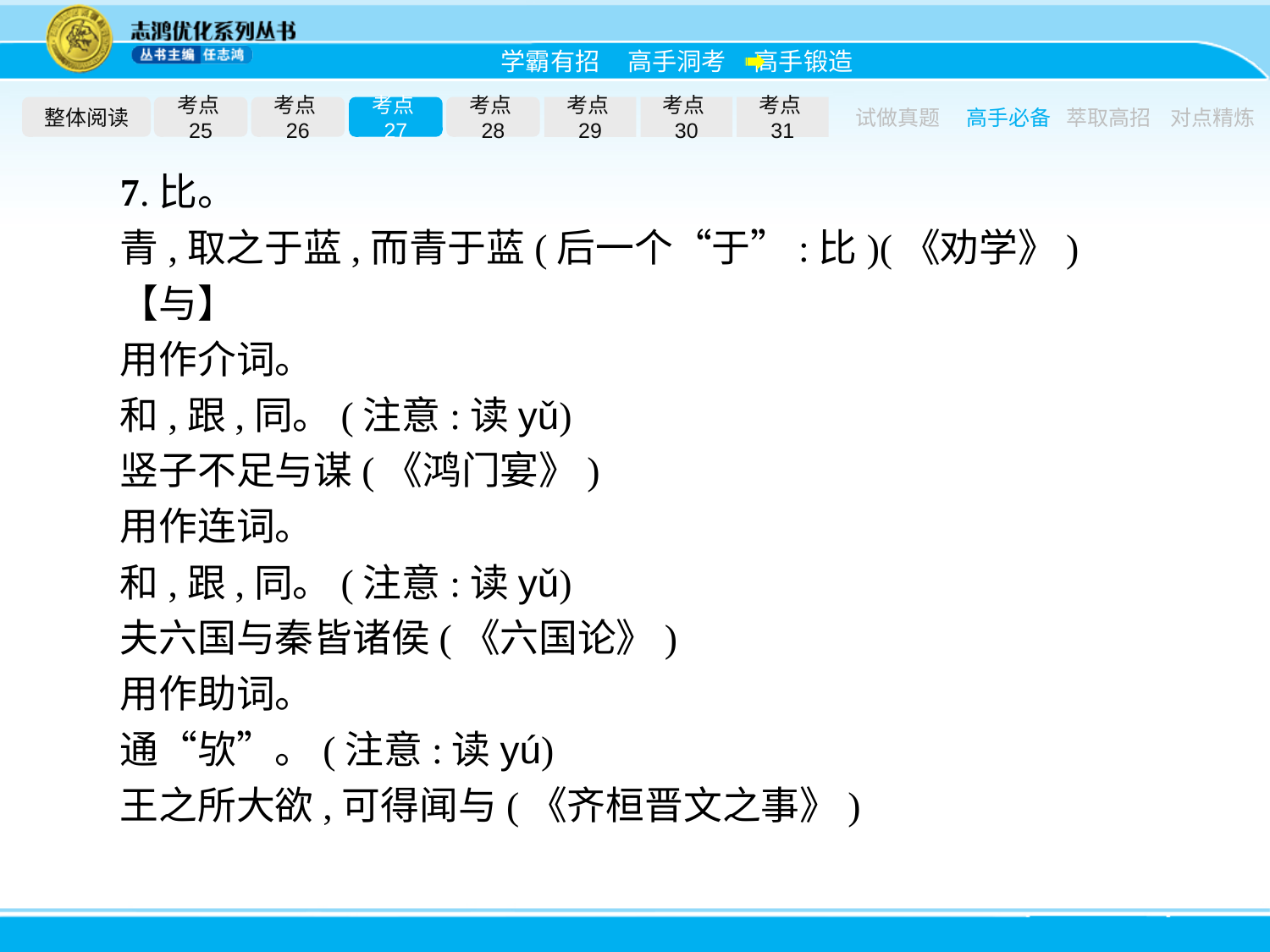

整体阅读
考点25
考点26
考点27
考点28
考点29
考点30
考点31
试做真题
高手必备
萃取高招
对点精炼
7.比。
青,取之于蓝,而青于蓝(后一个“于”:比)(《劝学》)
【与】
用作介词。
和,跟,同。(注意:读yǔ)
竖子不足与谋(《鸿门宴》)
用作连词。
和,跟,同。(注意:读yǔ)
夫六国与秦皆诸侯(《六国论》)
用作助词。
通“欤”。(注意:读yú)
王之所大欲,可得闻与(《齐桓晋文之事》)